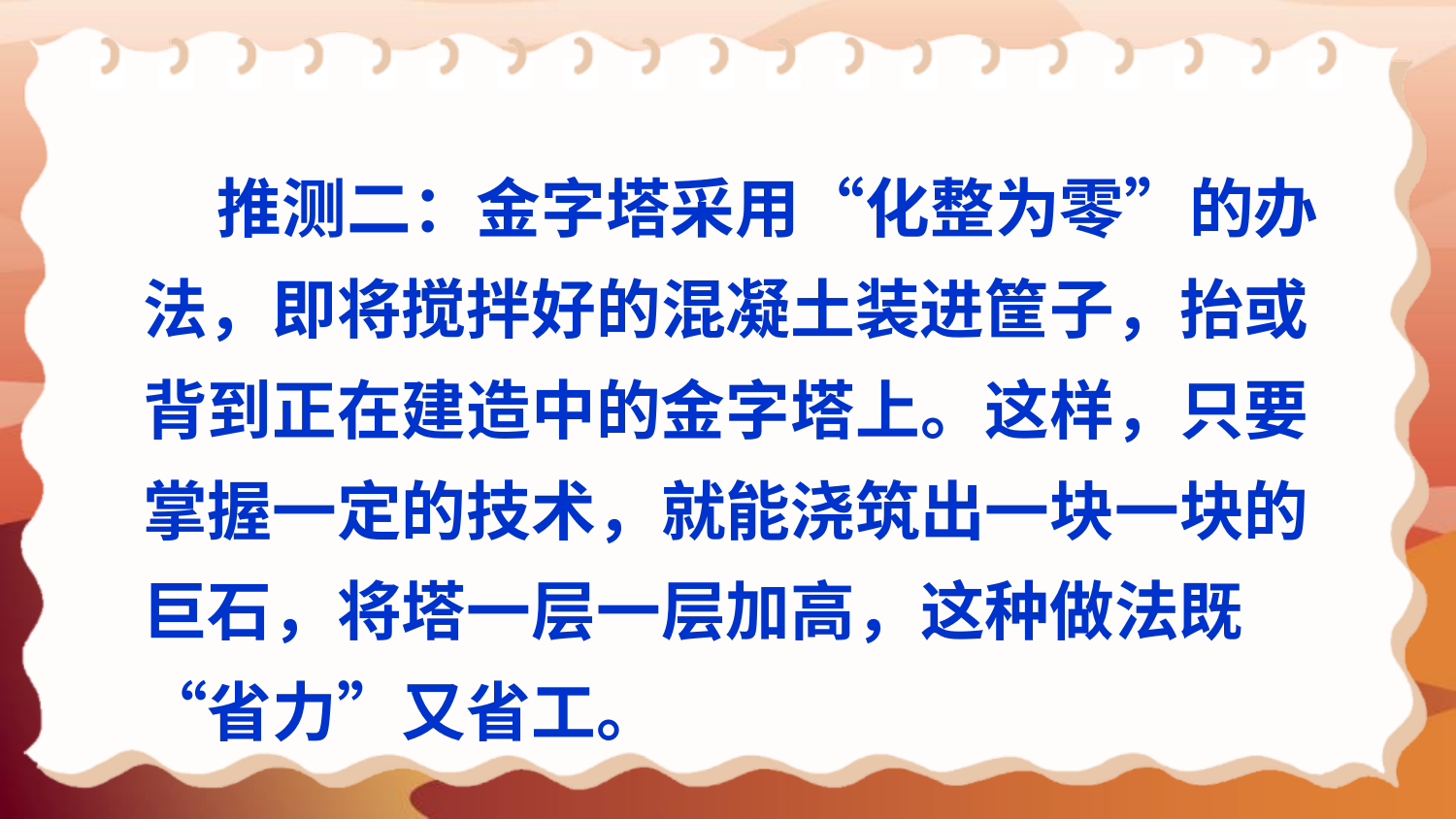

推测二：金字塔采用“化整为零”的办法，即将搅拌好的混凝土装进筐子，抬或背到正在建造中的金字塔上。这样，只要掌握一定的技术，就能浇筑出一块一块的巨石，将塔一层一层加高，这种做法既“省力”又省工。